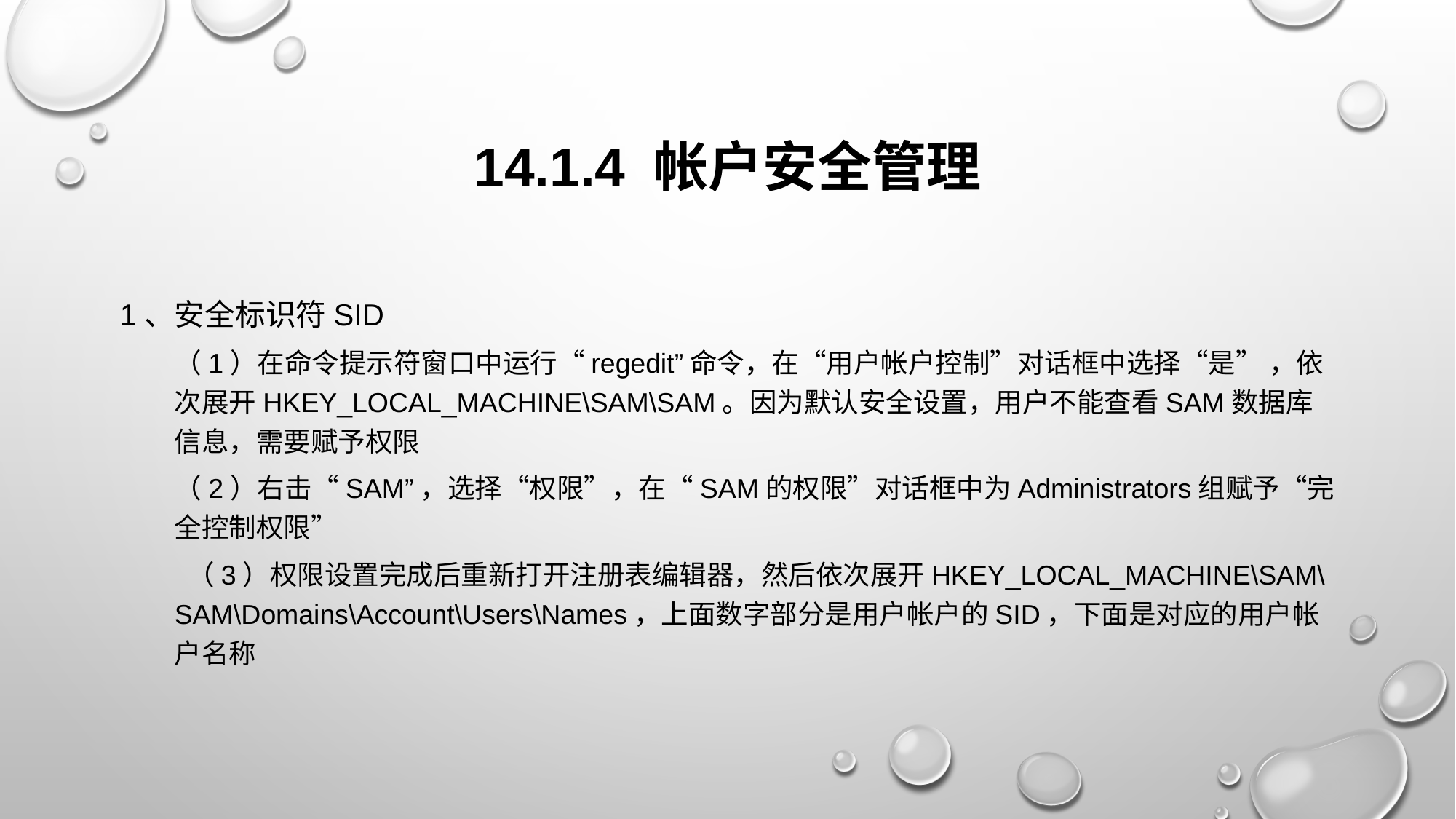

# 14.1.4 帐户安全管理
1、安全标识符SID
（1）在命令提示符窗口中运行“regedit”命令，在“用户帐户控制”对话框中选择“是” ，依次展开HKEY_LOCAL_MACHINE\SAM\SAM。因为默认安全设置，用户不能查看SAM数据库信息，需要赋予权限
（2）右击“SAM”，选择“权限”，在“SAM的权限”对话框中为Administrators组赋予“完全控制权限”
 （3）权限设置完成后重新打开注册表编辑器，然后依次展开HKEY_LOCAL_MACHINE\SAM\SAM\Domains\Account\Users\Names，上面数字部分是用户帐户的SID，下面是对应的用户帐户名称